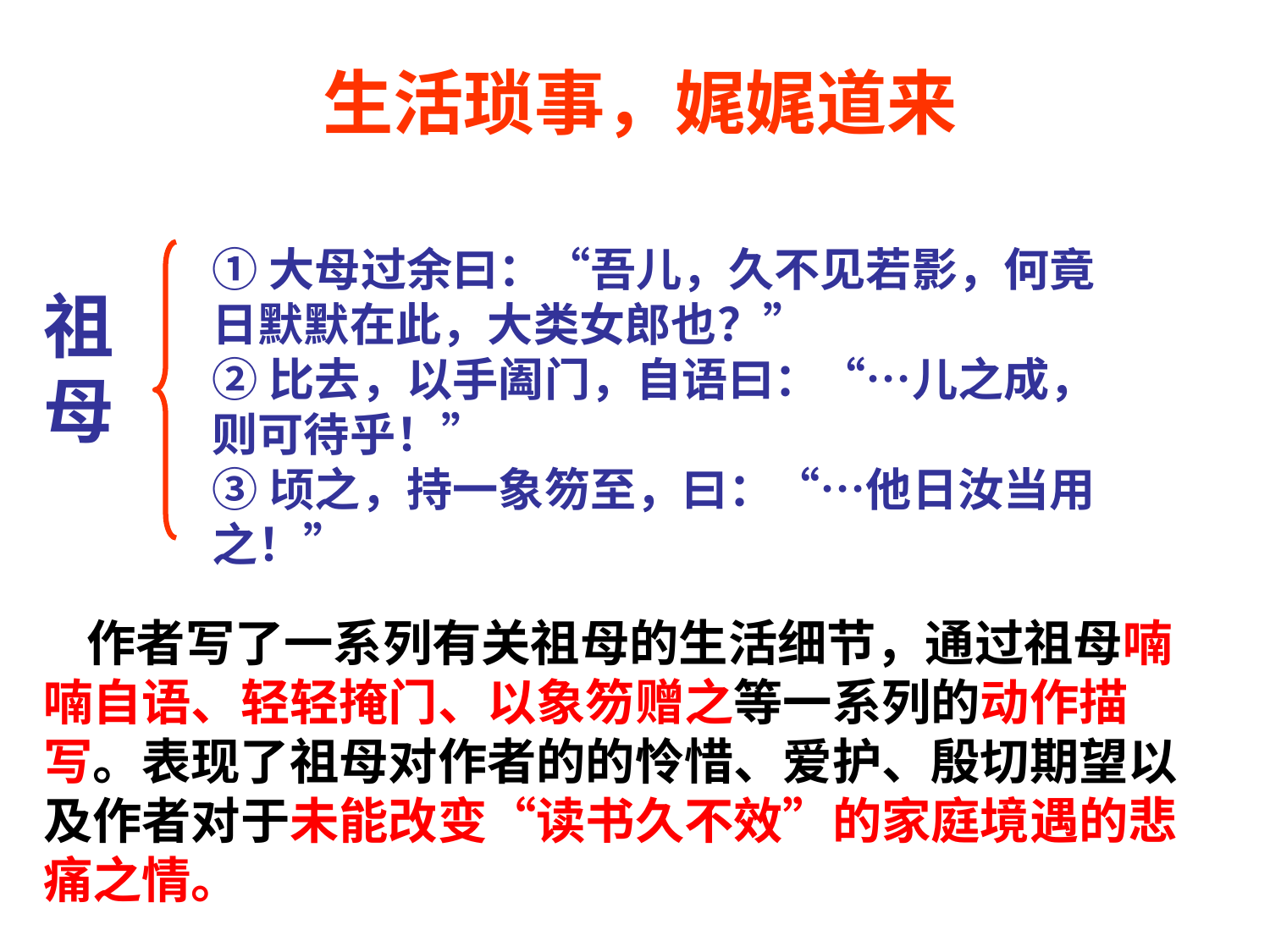

生活琐事，娓娓道来
①大母过余曰：“吾儿，久不见若影，何竟日默默在此，大类女郎也？”
②比去，以手阖门，自语曰：“…儿之成，则可待乎！”
③顷之，持一象笏至，曰：“…他日汝当用之！”

祖母
     作者写了一系列有关祖母的生活细节，通过祖母喃喃自语、轻轻掩门、以象笏赠之等一系列的动作描写。表现了祖母对作者的的怜惜、爱护、殷切期望以及作者对于未能改变“读书久不效”的家庭境遇的悲痛之情。